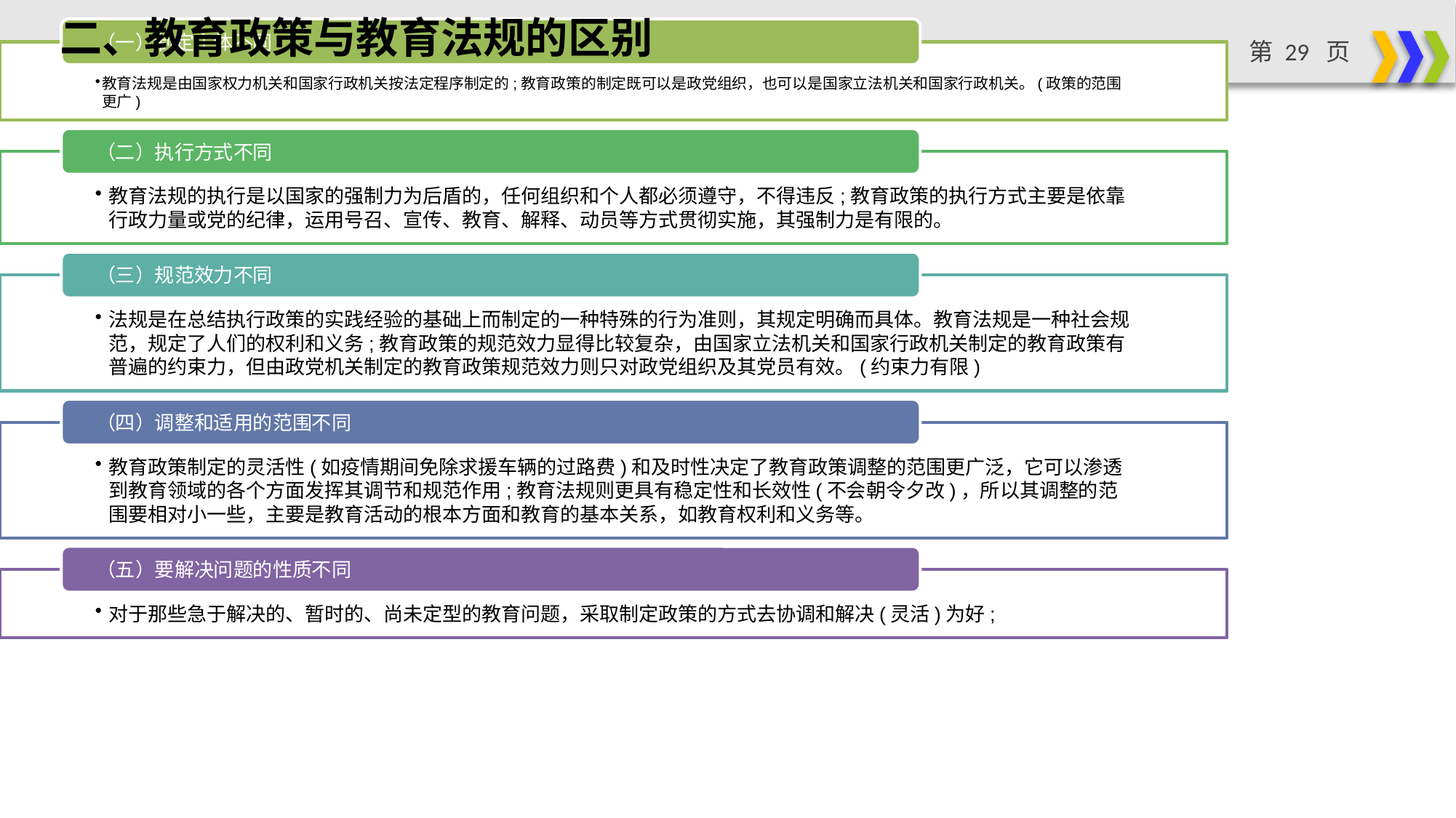

二、教育政策与教育法规的区别
教育法规是由国家权力机关和国家行政机关按法定程序制定的;教育政策的制定既可以是政党组织，也可以是国家立法机关和国家行政机关。(政策的范围更广)
（一）制定主体不同
教育法规的执行是以国家的强制力为后盾的，任何组织和个人都必须遵守，不得违反;教育政策的执行方式主要是依靠行政力量或党的纪律，运用号召、宣传、教育、解释、动员等方式贯彻实施，其强制力是有限的。
（二）执行方式不同
法规是在总结执行政策的实践经验的基础上而制定的一种特殊的行为准则，其规定明确而具体。教育法规是一种社会规范，规定了人们的权利和义务;教育政策的规范效力显得比较复杂，由国家立法机关和国家行政机关制定的教育政策有普遍的约束力，但由政党机关制定的教育政策规范效力则只对政党组织及其党员有效。(约束力有限)
（三）规范效力不同
教育政策制定的灵活性(如疫情期间免除求援车辆的过路费)和及时性决定了教育政策调整的范围更广泛，它可以渗透到教育领域的各个方面发挥其调节和规范作用;教育法规则更具有稳定性和长效性(不会朝令夕改)，所以其调整的范围要相对小一些，主要是教育活动的根本方面和教育的基本关系，如教育权利和义务等。
（四）调整和适用的范围不同
对于那些急于解决的、暂时的、尚未定型的教育问题，采取制定政策的方式去协调和解决(灵活)为好;
（五）要解决问题的性质不同